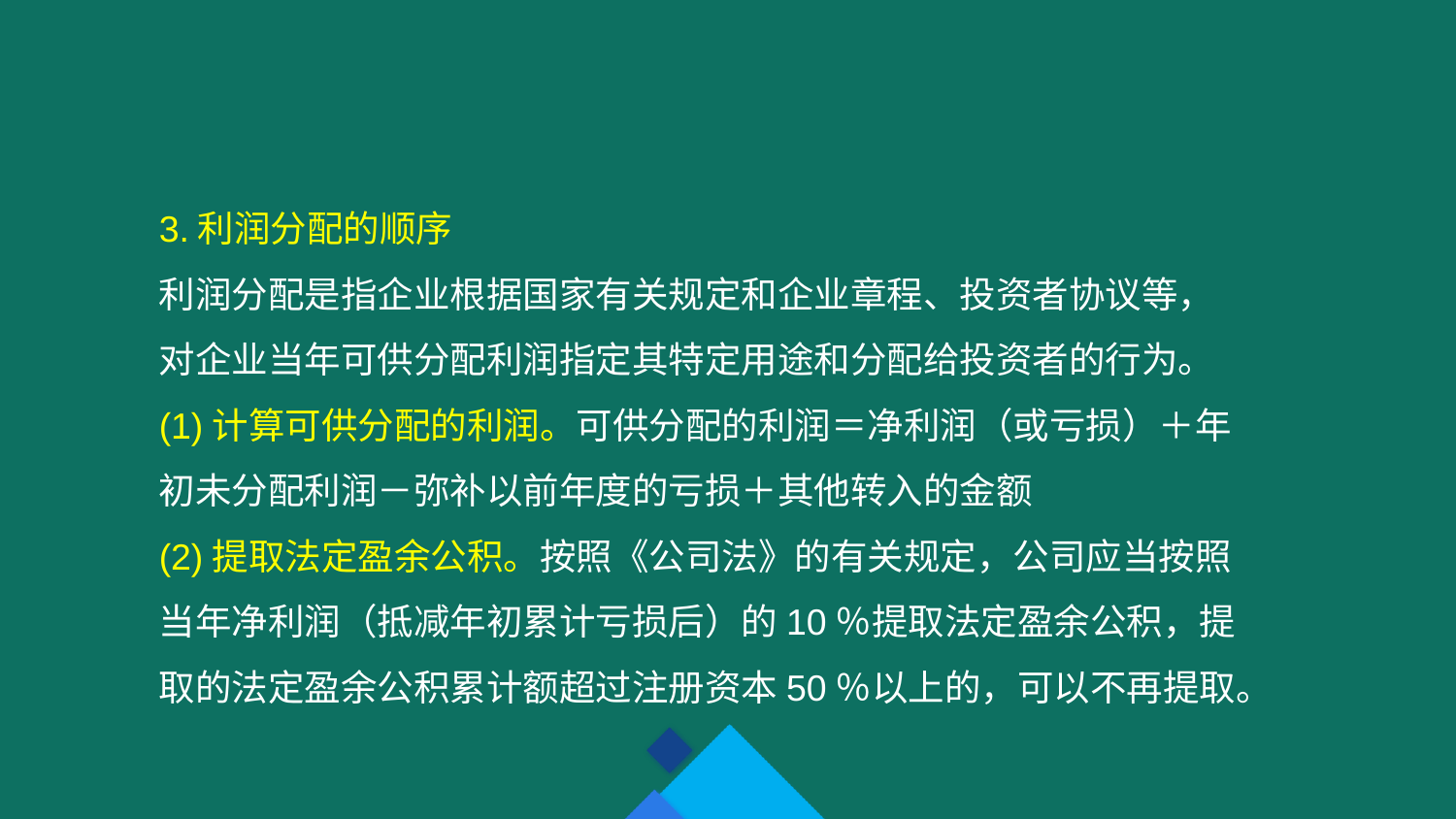

3.利润分配的顺序
利润分配是指企业根据国家有关规定和企业章程、投资者协议等，对企业当年可供分配利润指定其特定用途和分配给投资者的行为。
(1)计算可供分配的利润。可供分配的利润＝净利润（或亏损）＋年初未分配利润－弥补以前年度的亏损＋其他转入的金额
(2)提取法定盈余公积。按照《公司法》的有关规定，公司应当按照当年净利润（抵减年初累计亏损后）的10％提取法定盈余公积，提取的法定盈余公积累计额超过注册资本50％以上的，可以不再提取。